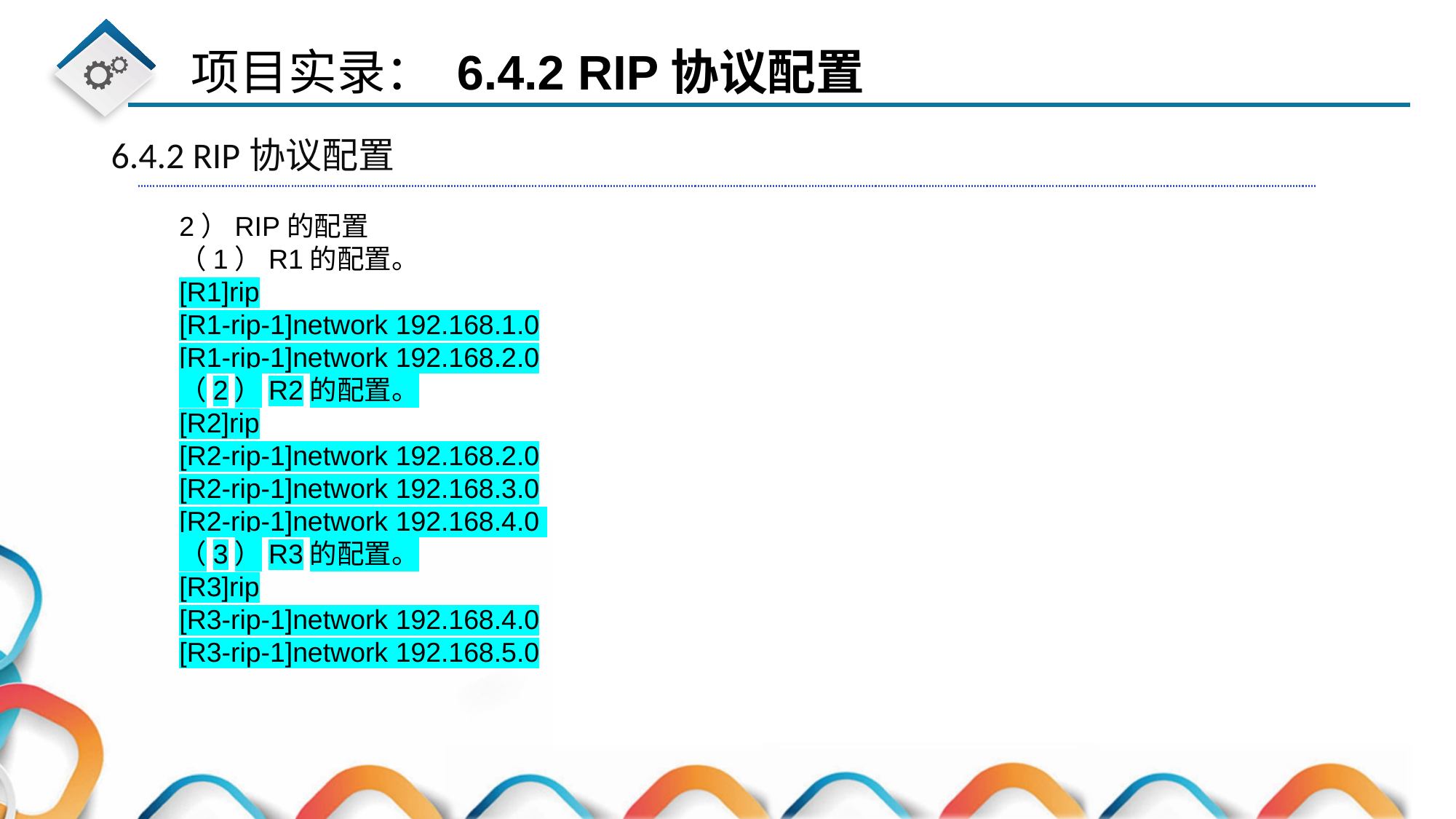

6.4.2 RIP协议配置

2）RIP的配置
（1）R1的配置。
[R1]rip
[R1-rip-1]network 192.168.1.0
[R1-rip-1]network 192.168.2.0
（2）R2的配置。
[R2]rip
[R2-rip-1]network 192.168.2.0
[R2-rip-1]network 192.168.3.0
[R2-rip-1]network 192.168.4.0
（3）R3的配置。
[R3]rip
[R3-rip-1]network 192.168.4.0
[R3-rip-1]network 192.168.5.0